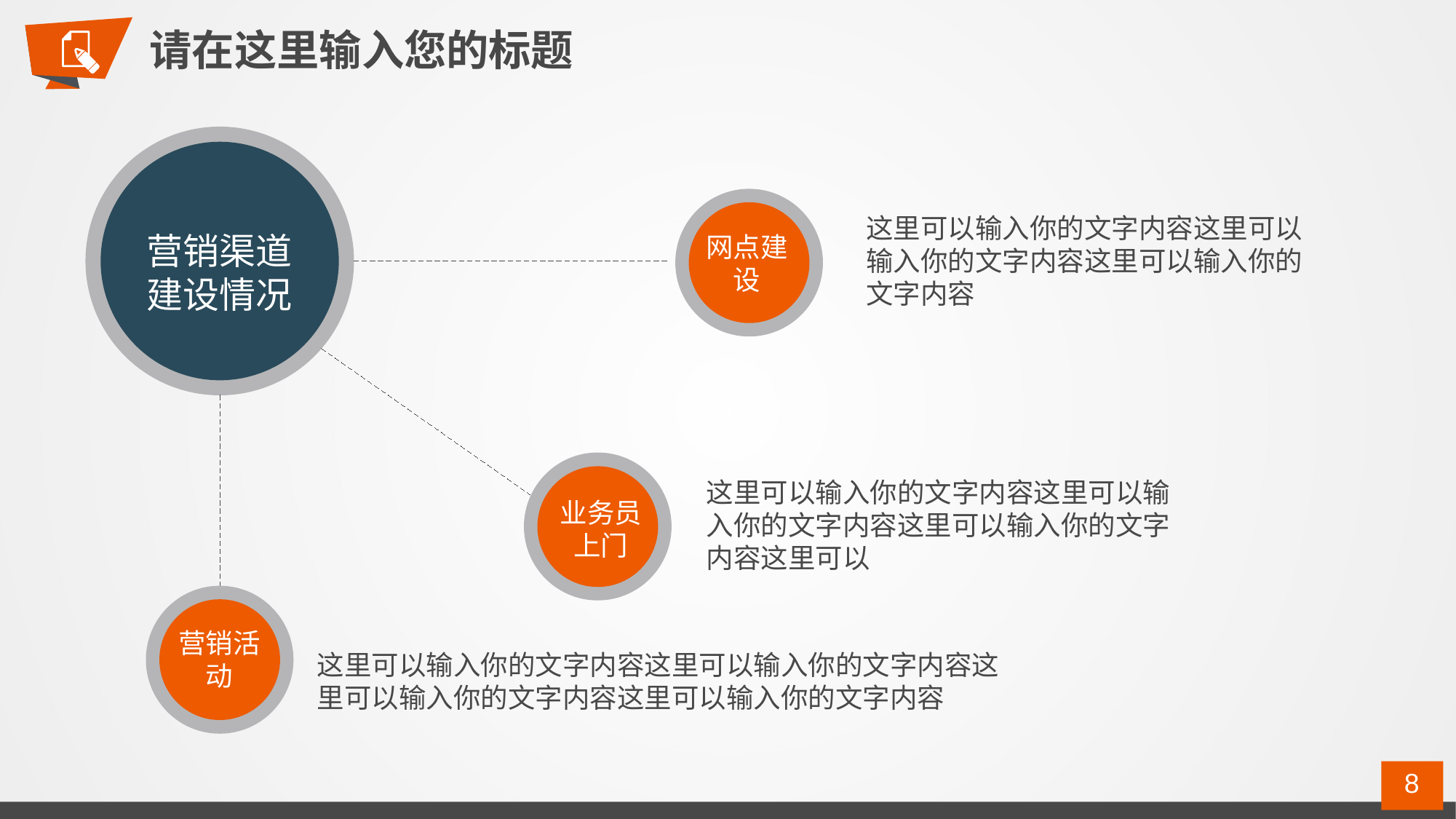

请在这里输入您的标题

这里可以输入你的文字内容这里可以输入你的文字内容这里可以输入你的文字内容
营销渠道建设情况
网点建设

这里可以输入你的文字内容这里可以输入你的文字内容这里可以输入你的文字内容这里可以
业务员上门

营销活动
这里可以输入你的文字内容这里可以输入你的文字内容这里可以输入你的文字内容这里可以输入你的文字内容